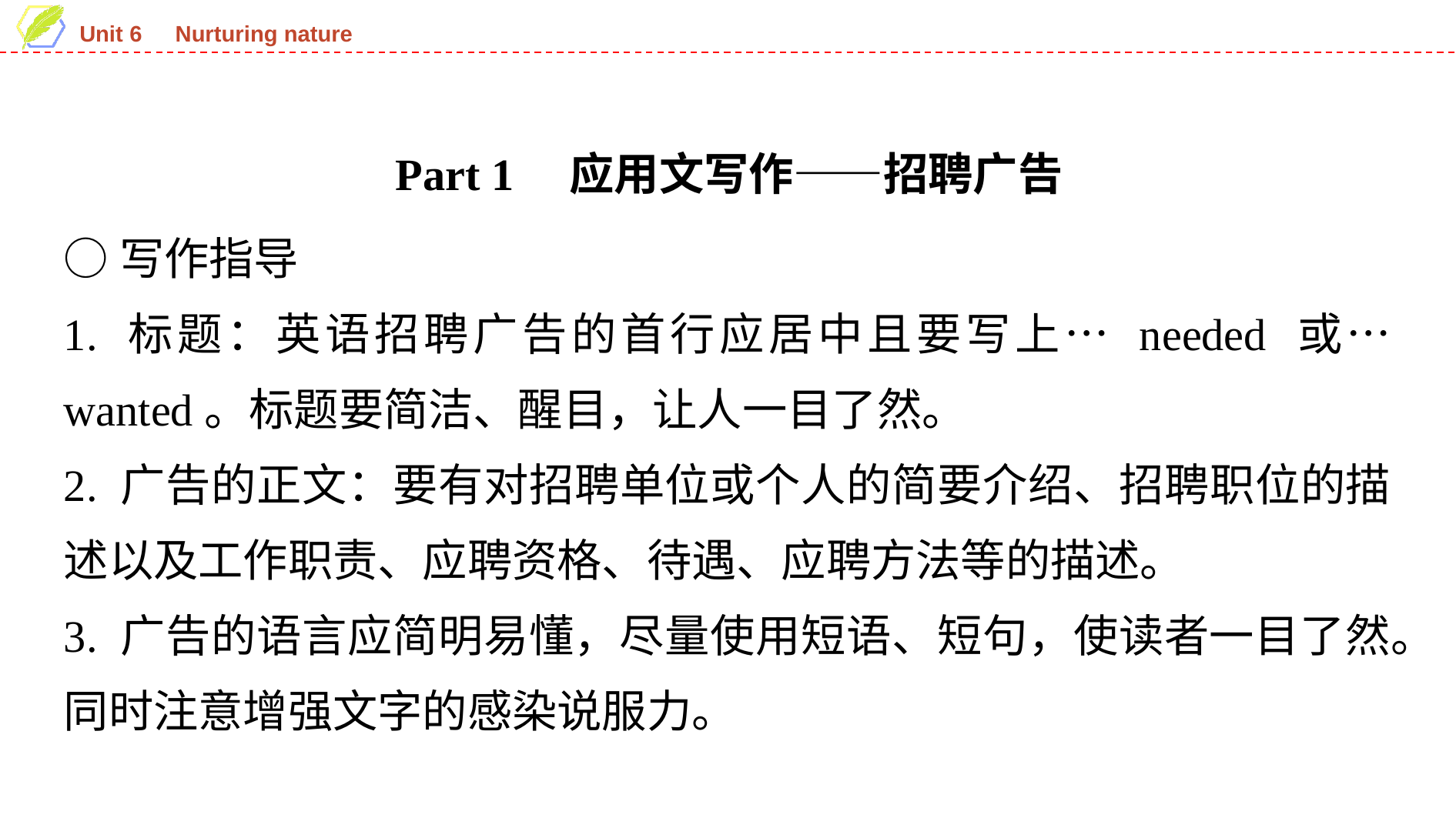

Part 1　应用文写作——招聘广告
○写作指导
1. 标题：英语招聘广告的首行应居中且要写上… needed 或… wanted。标题要简洁、醒目，让人一目了然。
2. 广告的正文：要有对招聘单位或个人的简要介绍、招聘职位的描述以及工作职责、应聘资格、待遇、应聘方法等的描述。
3. 广告的语言应简明易懂，尽量使用短语、短句，使读者一目了然。同时注意增强文字的感染说服力。